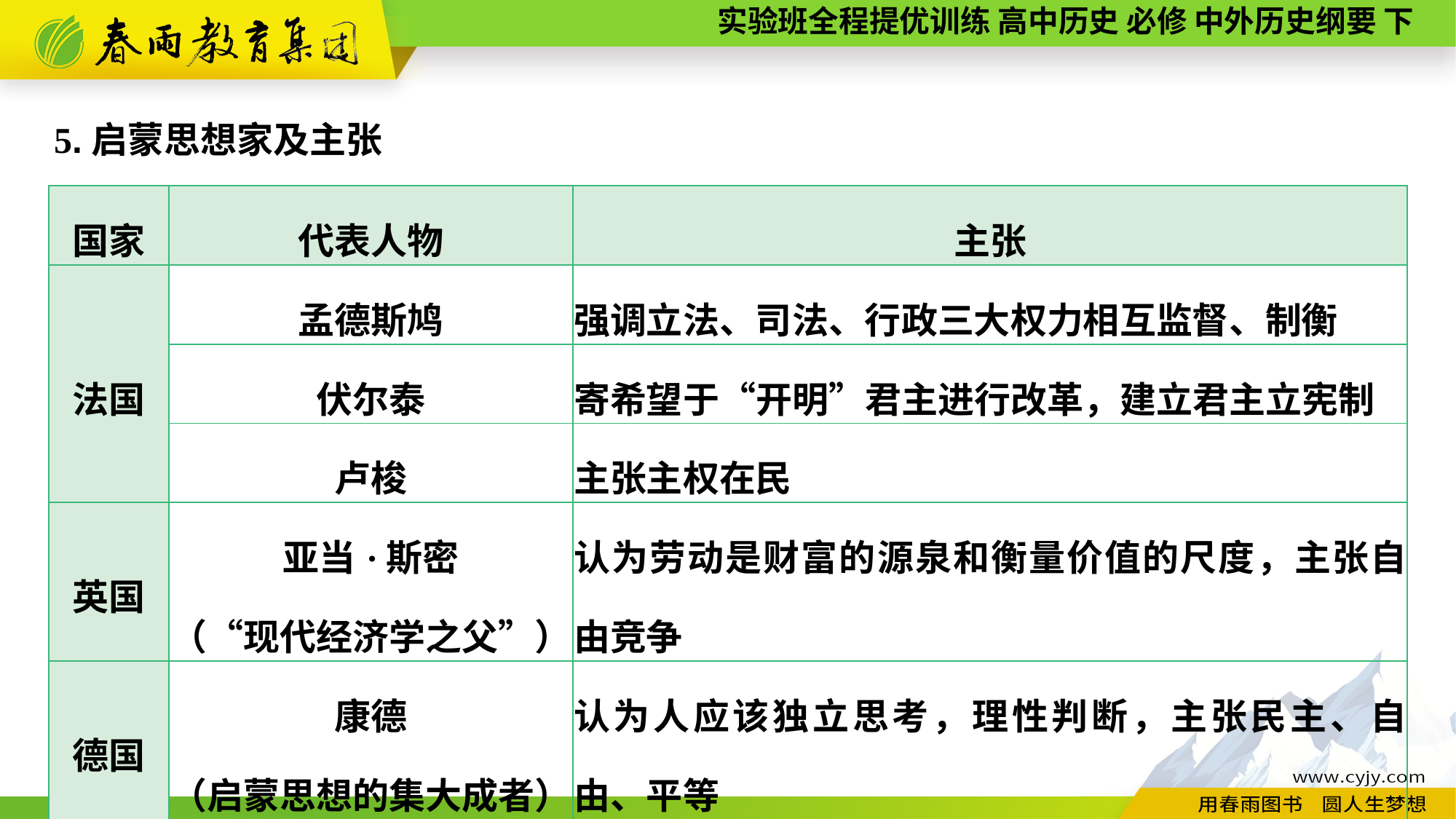

5.启蒙思想家及主张
| 国家 | 代表人物 | 主张 |
| --- | --- | --- |
| 法国 | 孟德斯鸠 | 强调立法、司法、行政三大权力相互监督、制衡 |
|  | 伏尔泰 | 寄希望于“开明”君主进行改革，建立君主立宪制 |
|  | 卢梭 | 主张主权在民 |
| 英国 | 亚当·斯密 （“现代经济学之父”） | 认为劳动是财富的源泉和衡量价值的尺度，主张自由竞争 |
| 德国 | 康德 （启蒙思想的集大成者） | 认为人应该独立思考，理性判断，主张民主、自由、平等 |